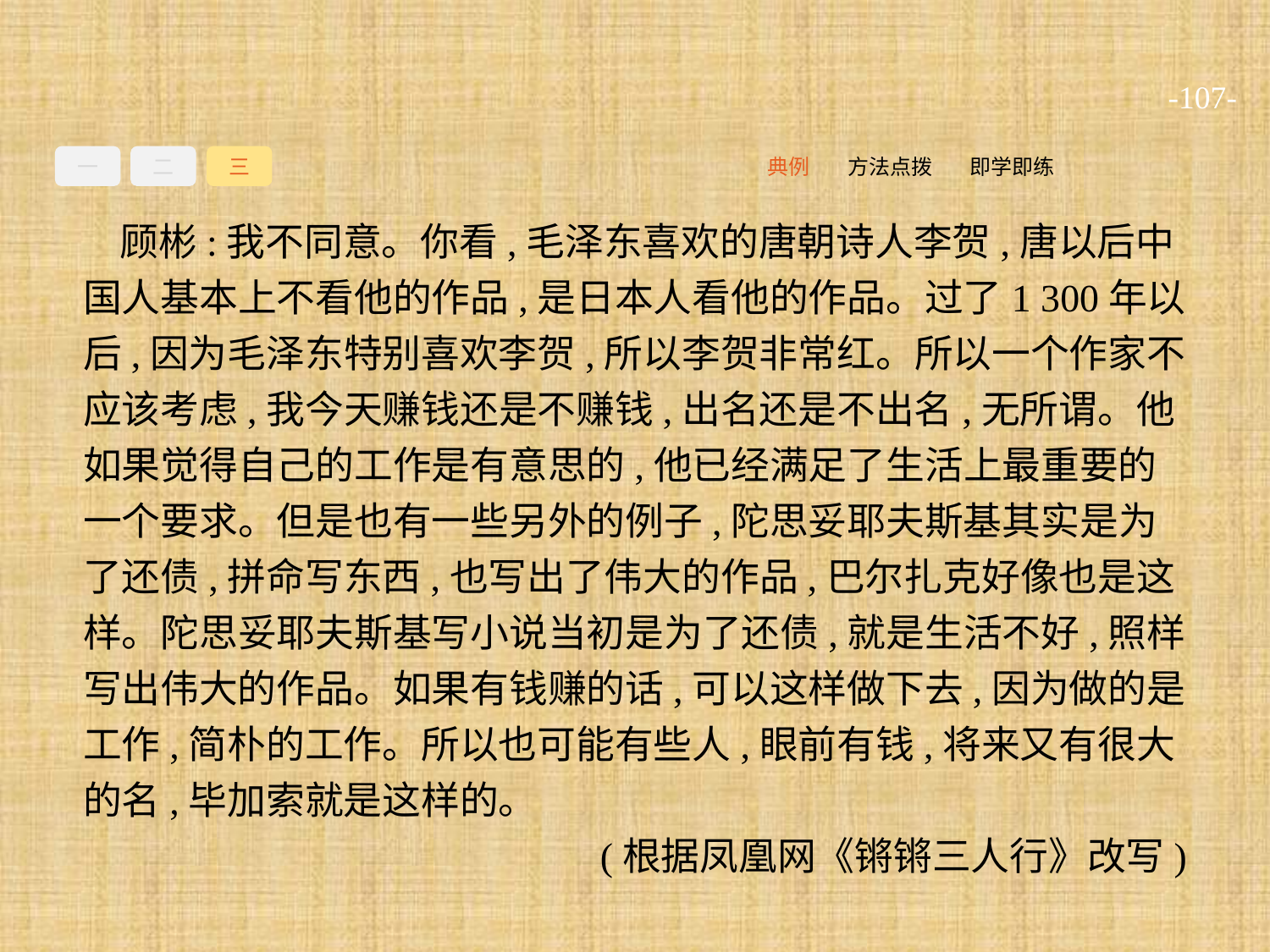

-107-
一
二
三
即学即练
方法点拨
典例
顾彬:我不同意。你看,毛泽东喜欢的唐朝诗人李贺,唐以后中国人基本上不看他的作品,是日本人看他的作品。过了1 300年以后,因为毛泽东特别喜欢李贺,所以李贺非常红。所以一个作家不应该考虑,我今天赚钱还是不赚钱,出名还是不出名,无所谓。他如果觉得自己的工作是有意思的,他已经满足了生活上最重要的一个要求。但是也有一些另外的例子,陀思妥耶夫斯基其实是为了还债,拼命写东西,也写出了伟大的作品,巴尔扎克好像也是这样。陀思妥耶夫斯基写小说当初是为了还债,就是生活不好,照样写出伟大的作品。如果有钱赚的话,可以这样做下去,因为做的是工作,简朴的工作。所以也可能有些人,眼前有钱,将来又有很大的名,毕加索就是这样的。
(根据凤凰网《锵锵三人行》改写)